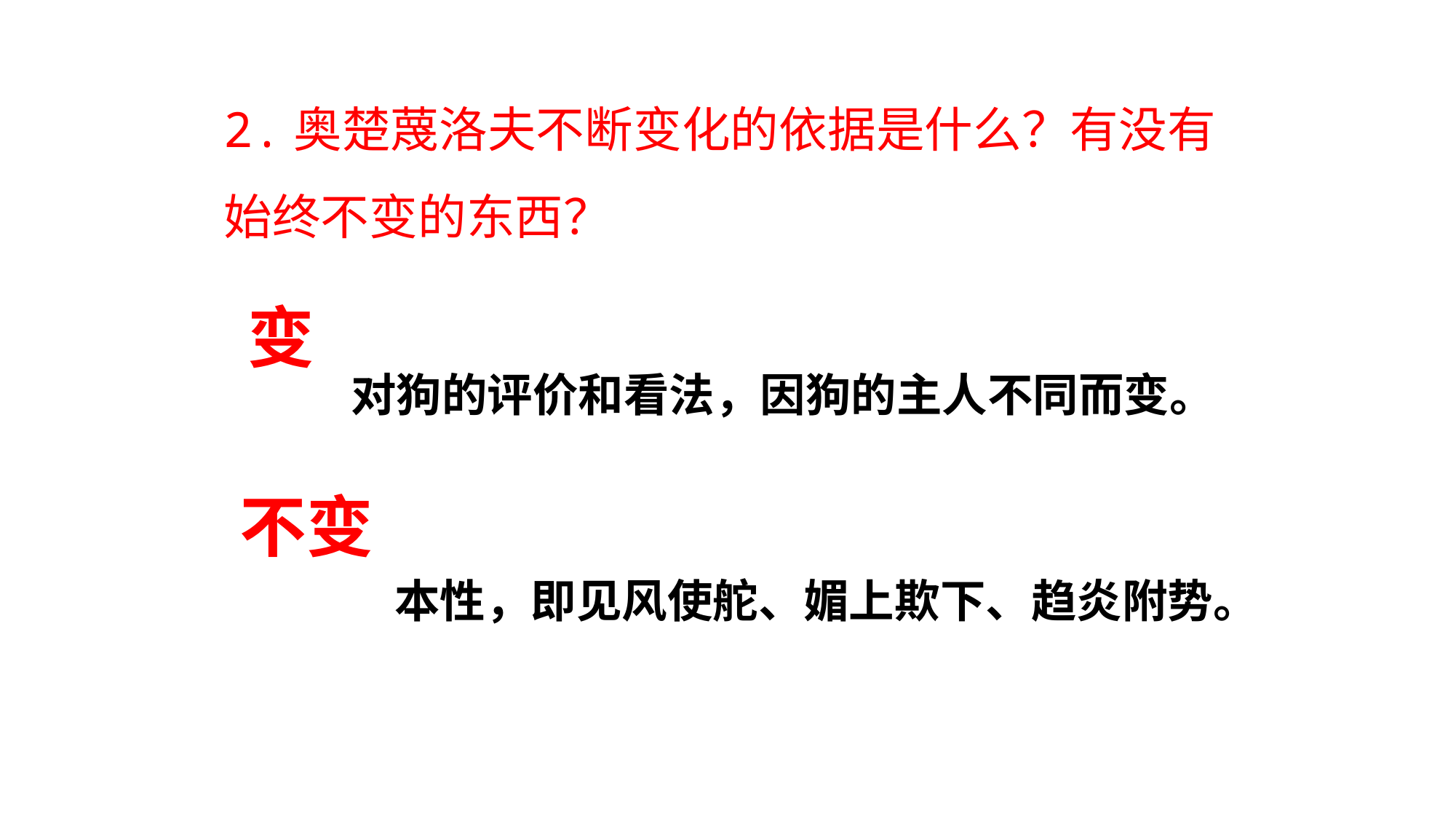

2.奥楚蔑洛夫不断变化的依据是什么？有没有始终不变的东西？
变
对狗的评价和看法，因狗的主人不同而变。
不变
本性，即见风使舵、媚上欺下、趋炎附势。